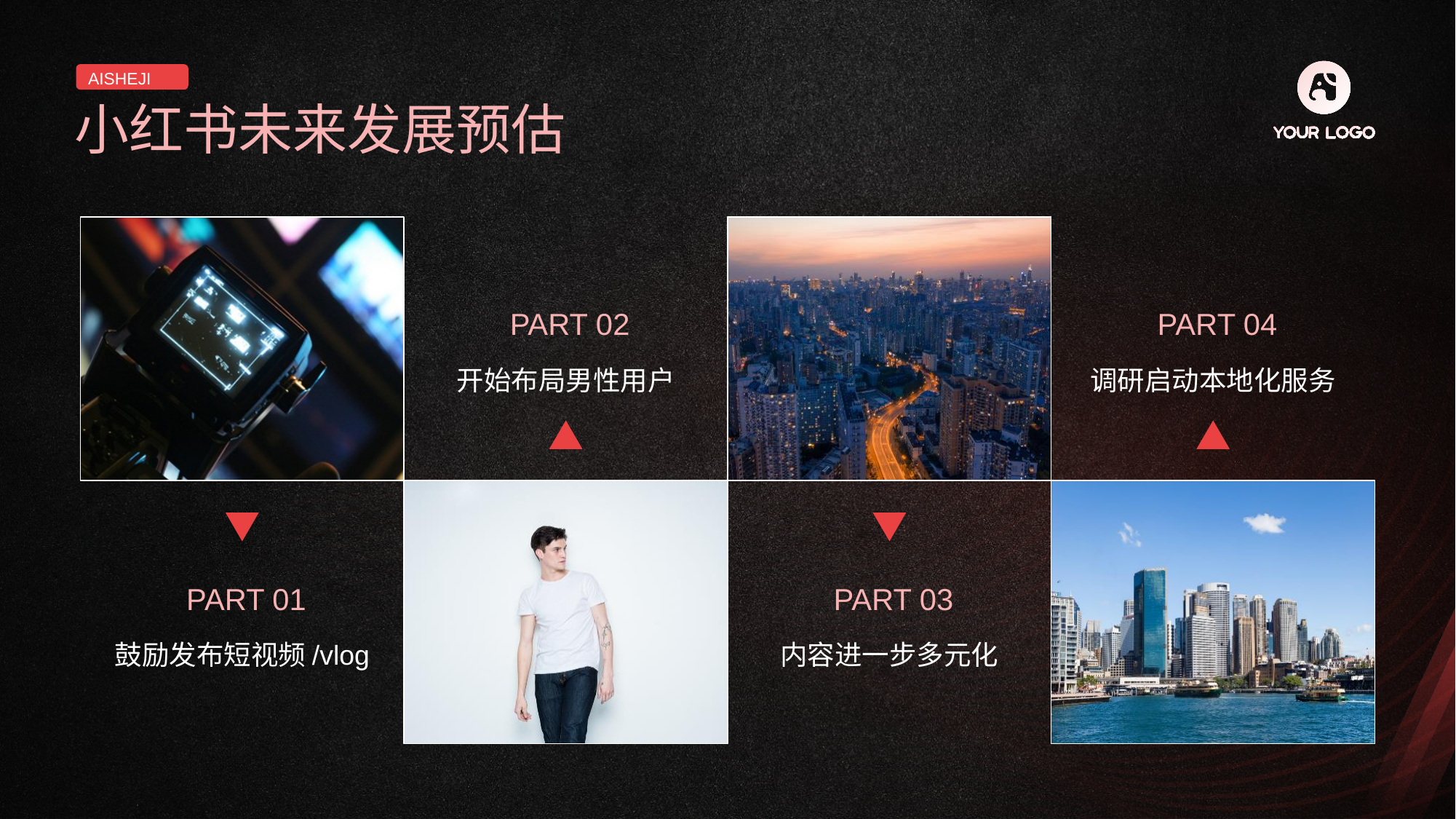

AISHEJI
小红书未来发展预估

 PART 02
 PART 04
开始布局男性用户
调研启动本地化服务

 PART 01
 PART 03

鼓励发布短视频/vlog
内容进一步多元化